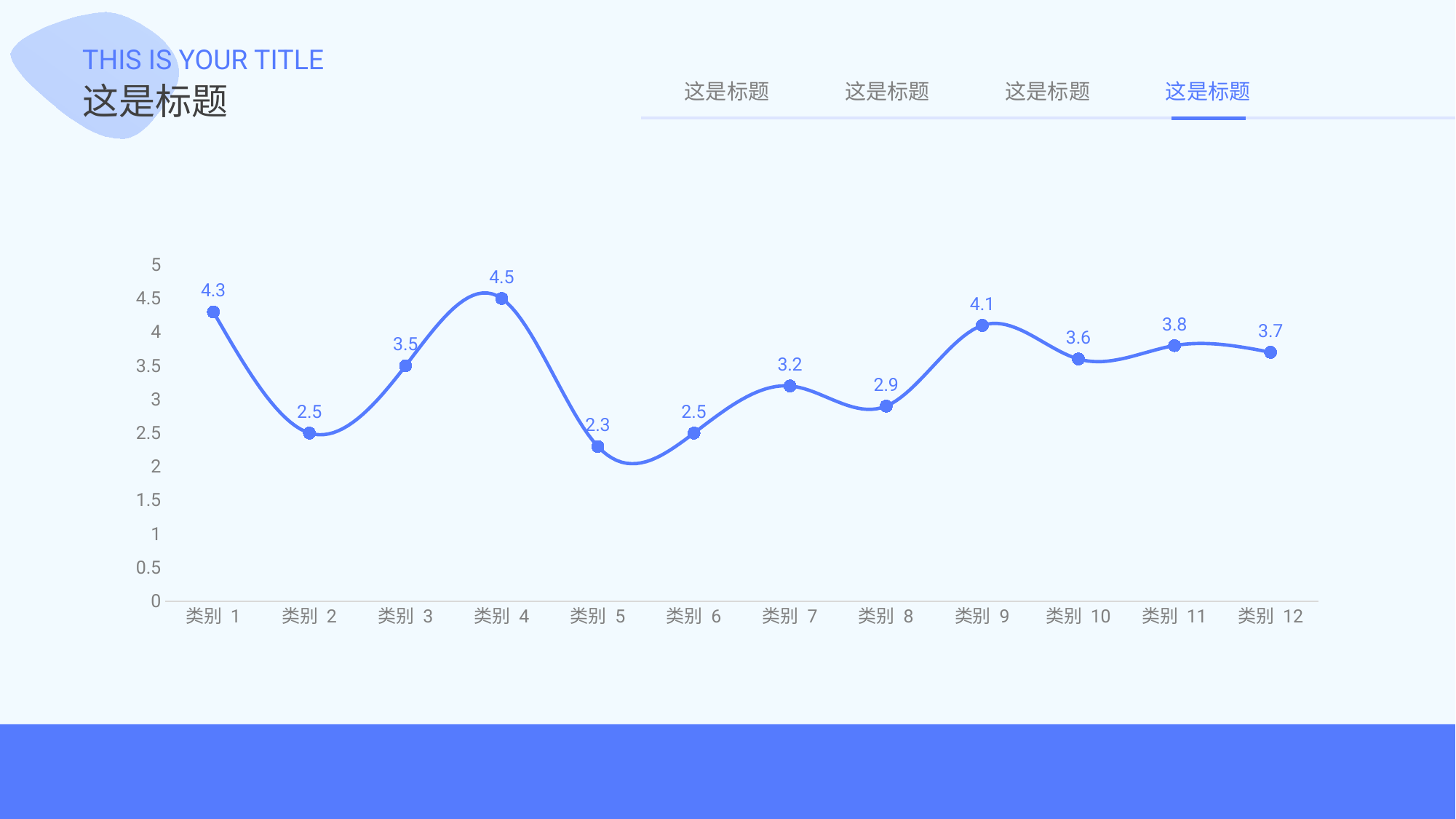

THIS IS YOUR TITLE
这是标题
这是标题
这是标题
这是标题
这是标题

### Chart

| Category | 系列 1 |
|---|---|
| 类别 1 | 4.3 |
| 类别 2 | 2.5 |
| 类别 3 | 3.5 |
| 类别 4 | 4.5 |
| 类别 5 | 2.3 |
| 类别 6 | 2.5 |
| 类别 7 | 3.2 |
| 类别 8 | 2.9 |
| 类别 9 | 4.1 |
| 类别 10 | 3.6 |
| 类别 11 | 3.8 |
| 类别 12 | 3.7 |